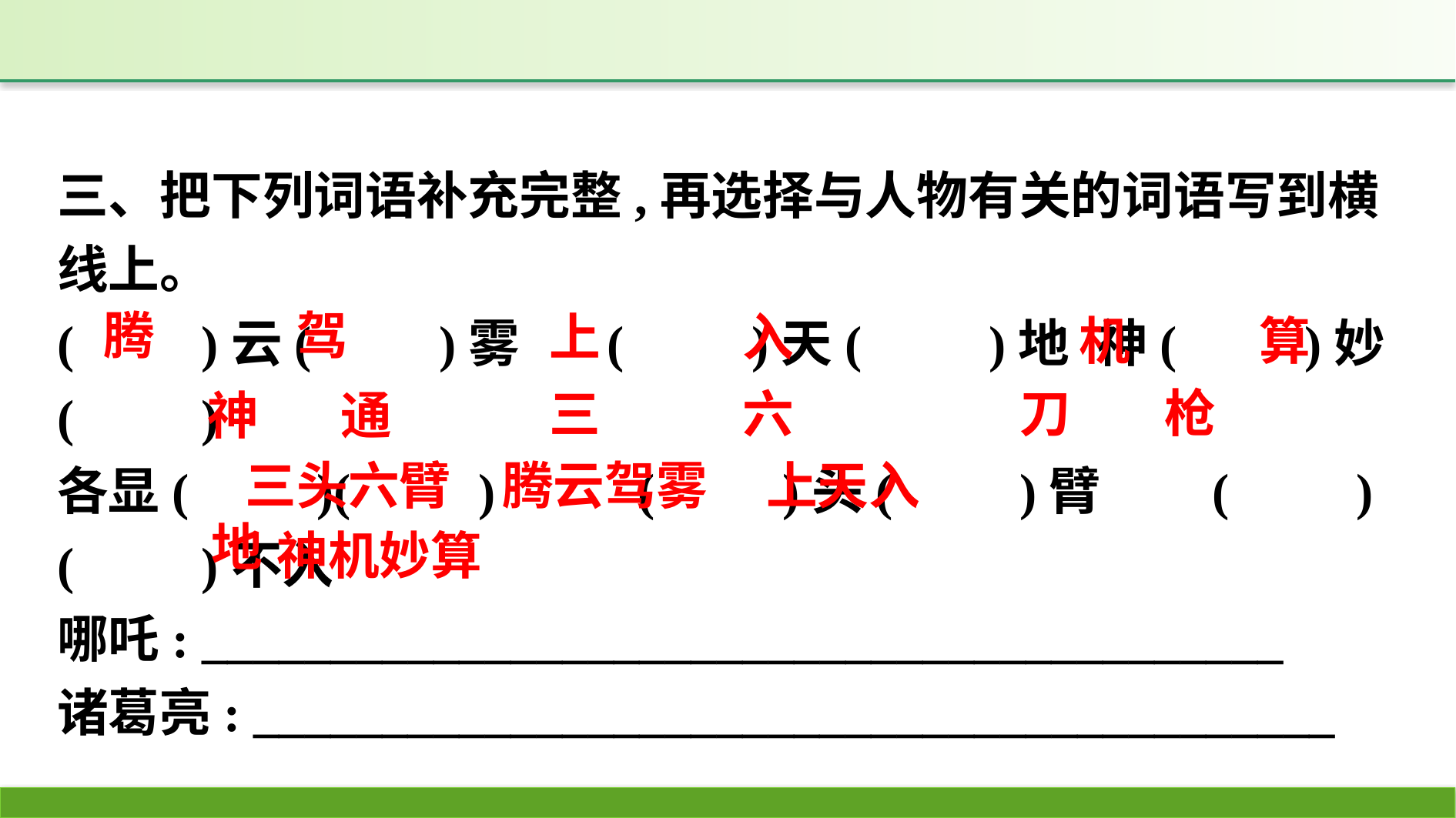

三、把下列词语补充完整,再选择与人物有关的词语写到横线上。
(　　)云(　　)雾　  (　　)天(　　)地	神(　　)妙(　　)
各显(　　)(　　)	    (　　)头(　　)臂	(　　)(　　)不入
哪吒: __________________________________________
诸葛亮: __________________________________________
腾           驾
上           入
机          算
刀        枪
三           六
神       通
三头六臂　腾云驾雾     上天入地
神机妙算